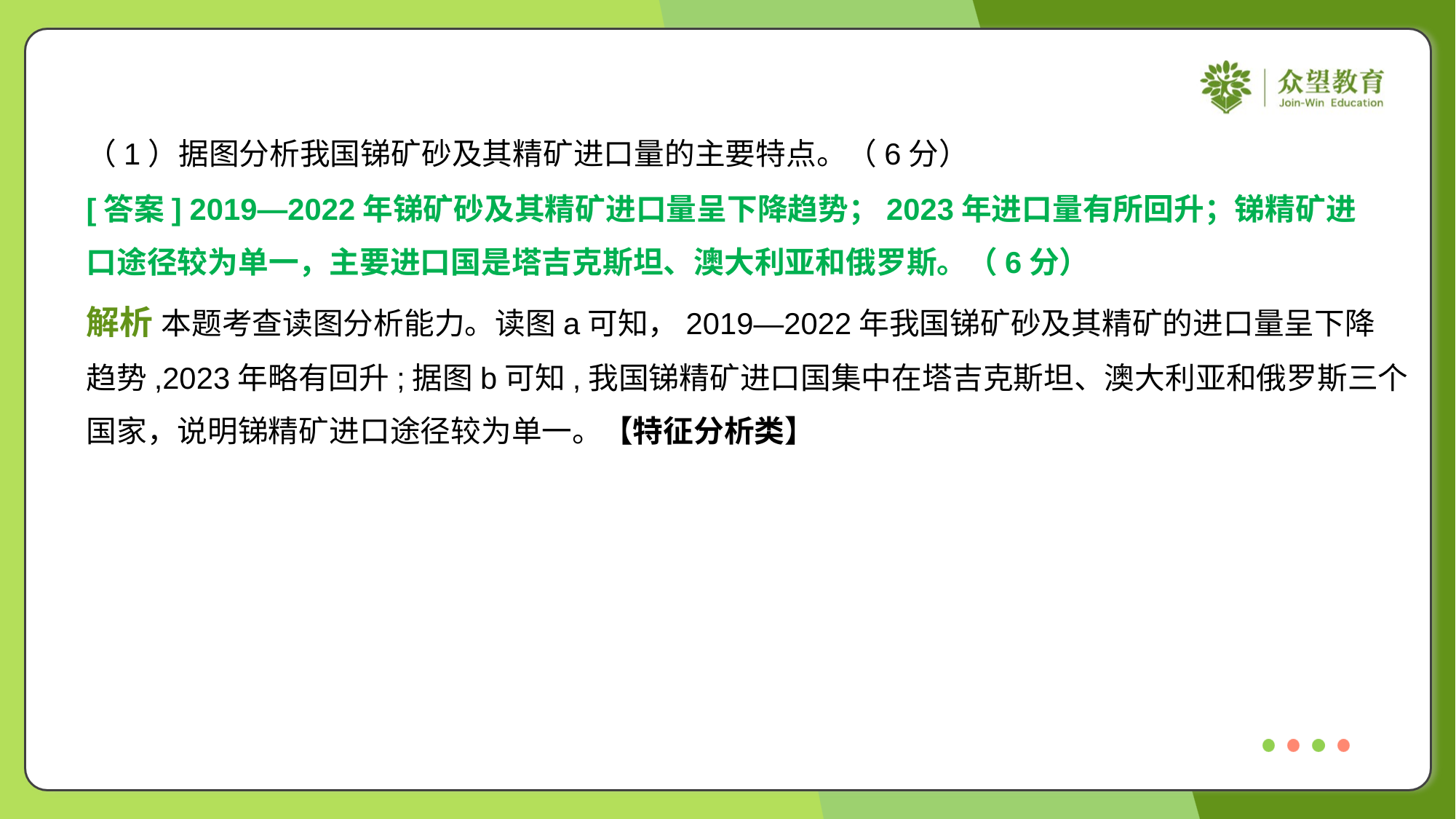

（1）据图分析我国锑矿砂及其精矿进口量的主要特点。（6分）
[答案] 2019—2022年锑矿砂及其精矿进口量呈下降趋势；2023年进口量有所回升；锑精矿进
口途径较为单一，主要进口国是塔吉克斯坦、澳大利亚和俄罗斯。（6分）
解析 本题考查读图分析能力。读图a可知，2019—2022年我国锑矿砂及其精矿的进口量呈下降
趋势,2023年略有回升;据图b可知,我国锑精矿进口国集中在塔吉克斯坦、澳大利亚和俄罗斯三个
国家，说明锑精矿进口途径较为单一。【特征分析类】